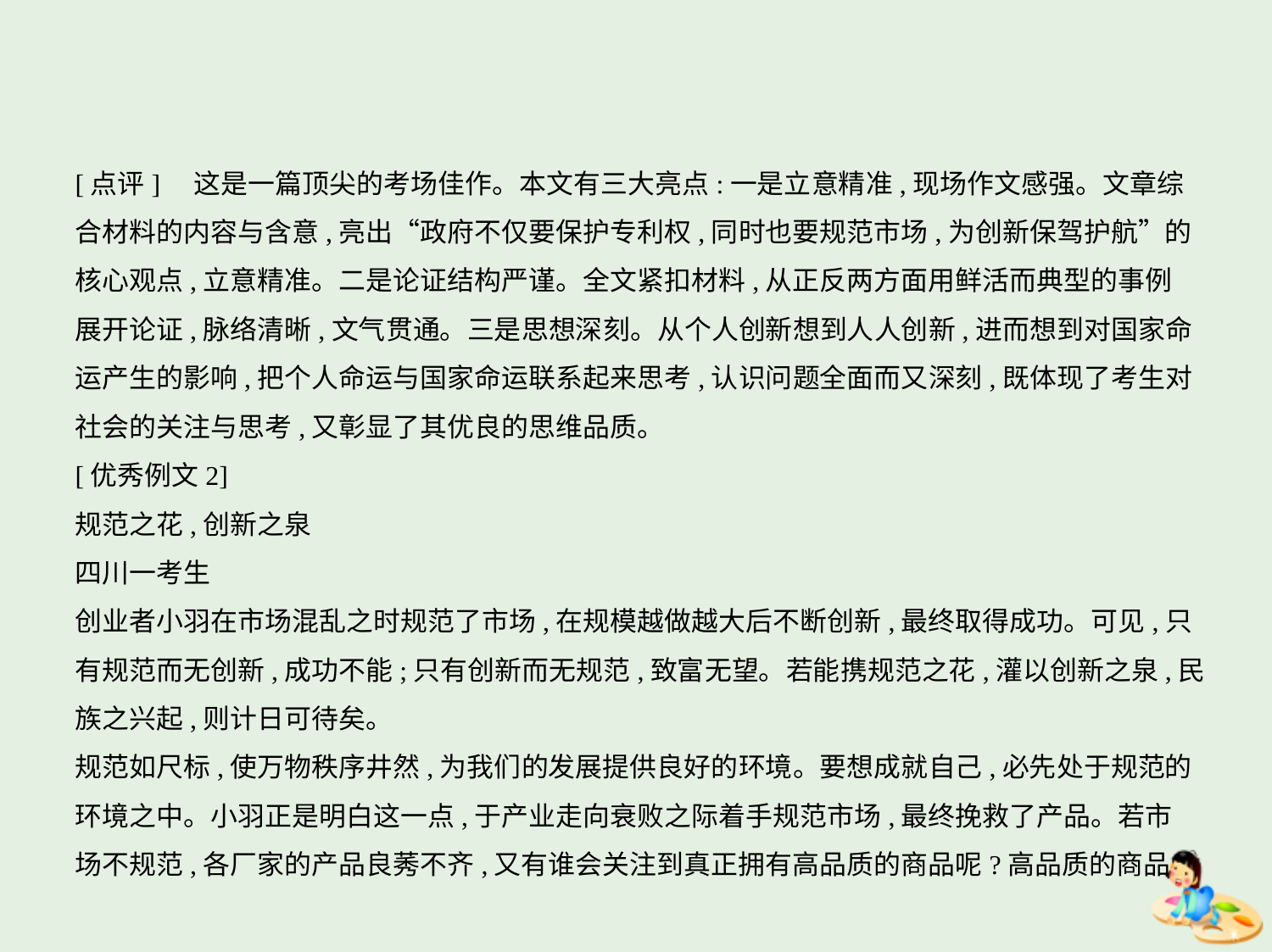

[点评]　这是一篇顶尖的考场佳作。本文有三大亮点:一是立意精准,现场作文感强。文章综
合材料的内容与含意,亮出“政府不仅要保护专利权,同时也要规范市场,为创新保驾护航”的
核心观点,立意精准。二是论证结构严谨。全文紧扣材料,从正反两方面用鲜活而典型的事例
展开论证,脉络清晰,文气贯通。三是思想深刻。从个人创新想到人人创新,进而想到对国家命
运产生的影响,把个人命运与国家命运联系起来思考,认识问题全面而又深刻,既体现了考生对
社会的关注与思考,又彰显了其优良的思维品质。
[优秀例文2]
规范之花,创新之泉
四川一考生
创业者小羽在市场混乱之时规范了市场,在规模越做越大后不断创新,最终取得成功。可见,只
有规范而无创新,成功不能;只有创新而无规范,致富无望。若能携规范之花,灌以创新之泉,民
族之兴起,则计日可待矣。
规范如尺标,使万物秩序井然,为我们的发展提供良好的环境。要想成就自己,必先处于规范的
环境之中。小羽正是明白这一点,于产业走向衰败之际着手规范市场,最终挽救了产品。若市
场不规范,各厂家的产品良莠不齐,又有谁会关注到真正拥有高品质的商品呢?高品质的商品